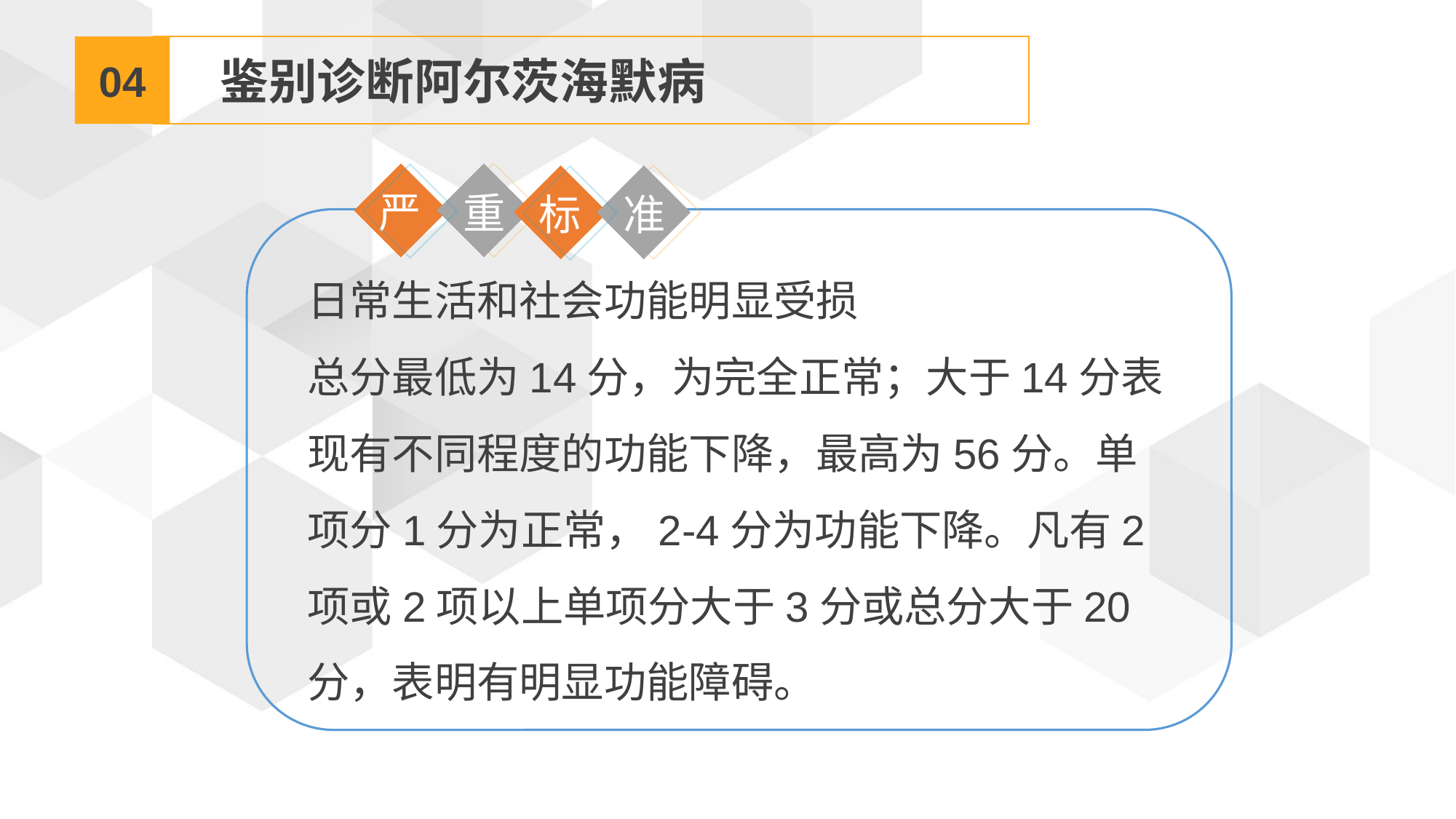

04
    鉴别诊断阿尔茨海默病

严

重

标

准

日常生活和社会功能明显受损
总分最低为14分，为完全正常；大于14分表现有不同程度的功能下降，最高为56分。单项分1分为正常，2-4分为功能下降。凡有2项或2项以上单项分大于3分或总分大于20分，表明有明显功能障碍。